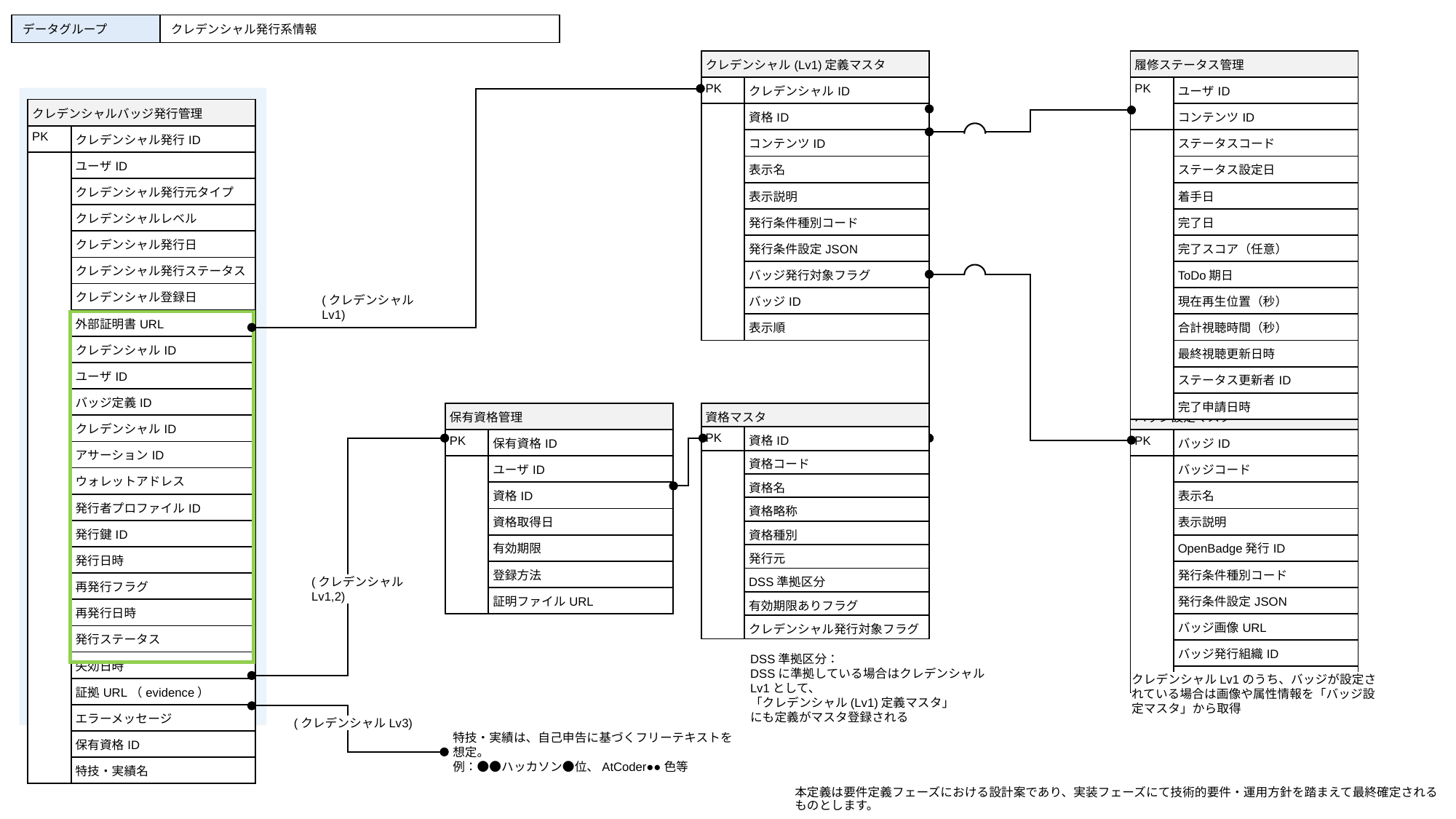

| データグループ | クレデンシャル発行系情報 |
| --- | --- |
| クレデンシャル(Lv1)定義マスタ |  |
| --- | --- |
| PK | クレデンシャルID |
|  | 資格ID |
|  | コンテンツID |
|  | 表示名 |
|  | 表示説明 |
|  | 発行条件種別コード |
|  | 発行条件設定JSON |
|  | バッジ発行対象フラグ |
|  | バッジID |
|  | 表示順 |
| 履修ステータス管理 |  |
| --- | --- |
| PK | ユーザID |
|  | コンテンツID |
|  | ステータスコード |
|  | ステータス設定日 |
|  | 着手日 |
|  | 完了日 |
|  | 完了スコア（任意） |
|  | ToDo期日 |
|  | 現在再生位置（秒） |
|  | 合計視聴時間（秒） |
|  | 最終視聴更新日時 |
|  | ステータス更新者ID |
|  | 完了申請日時 |

| クレデンシャルバッジ発行管理 |  |
| --- | --- |
| PK | クレデンシャル発行ID |
|  | ユーザID |
|  | クレデンシャル発行元タイプ |
|  | クレデンシャルレベル |
|  | クレデンシャル発行日 |
|  | クレデンシャル発行ステータス |
|  | クレデンシャル登録日 |
|  | 外部証明書URL |
|  | クレデンシャルID |
|  | ユーザID |
|  | バッジ定義ID |
|  | クレデンシャルID |
|  | アサーションID |
|  | ウォレットアドレス |
|  | 発行者プロファイルID |
|  | 発行鍵ID |
|  | 発行日時 |
|  | 再発行フラグ |
|  | 再発行日時 |
|  | 発行ステータス |
|  | 失効日時 |
|  | 証拠URL（evidence） |
|  | エラーメッセージ |
|  | 保有資格ID |
|  | 特技・実績名 |

(クレデンシャルLv1)

| 保有資格管理 |  |
| --- | --- |
| PK | 保有資格ID |
|  | ユーザID |
|  | 資格ID |
|  | 資格取得日 |
|  | 有効期限 |
|  | 登録方法 |
|  | 証明ファイルURL |
| 資格マスタ |  |
| --- | --- |
| PK | 資格ID |
|  | 資格コード |
|  | 資格名 |
|  | 資格略称 |
|  | 資格種別 |
|  | 発行元 |
|  | DSS準拠区分 |
|  | 有効期限ありフラグ |
|  | クレデンシャル発行対象フラグ |
| バッジ設定マスタ |  |
| --- | --- |
| PK | バッジID |
|  | バッジコード |
|  | 表示名 |
|  | 表示説明 |
|  | OpenBadge発行ID |
|  | 発行条件種別コード |
|  | 発行条件設定JSON |
|  | バッジ画像URL |
|  | バッジ発行組織ID |
|  | 表示順 |

(クレデンシャルLv1,2)
DSS準拠区分：
DSSに準拠している場合はクレデンシャルLv1として、
「クレデンシャル(Lv1)定義マスタ」
にも定義がマスタ登録される

クレデンシャルLv1のうち、バッジが設定されている場合は画像や属性情報を「バッジ設定マスタ」から取得

(クレデンシャルLv3)
特技・実績は、自己申告に基づくフリーテキストを想定。
例：●●ハッカソン●位、AtCoder●●色等

本定義は要件定義フェーズにおける設計案であり、実装フェーズにて技術的要件・運用方針を踏まえて最終確定されるものとします。